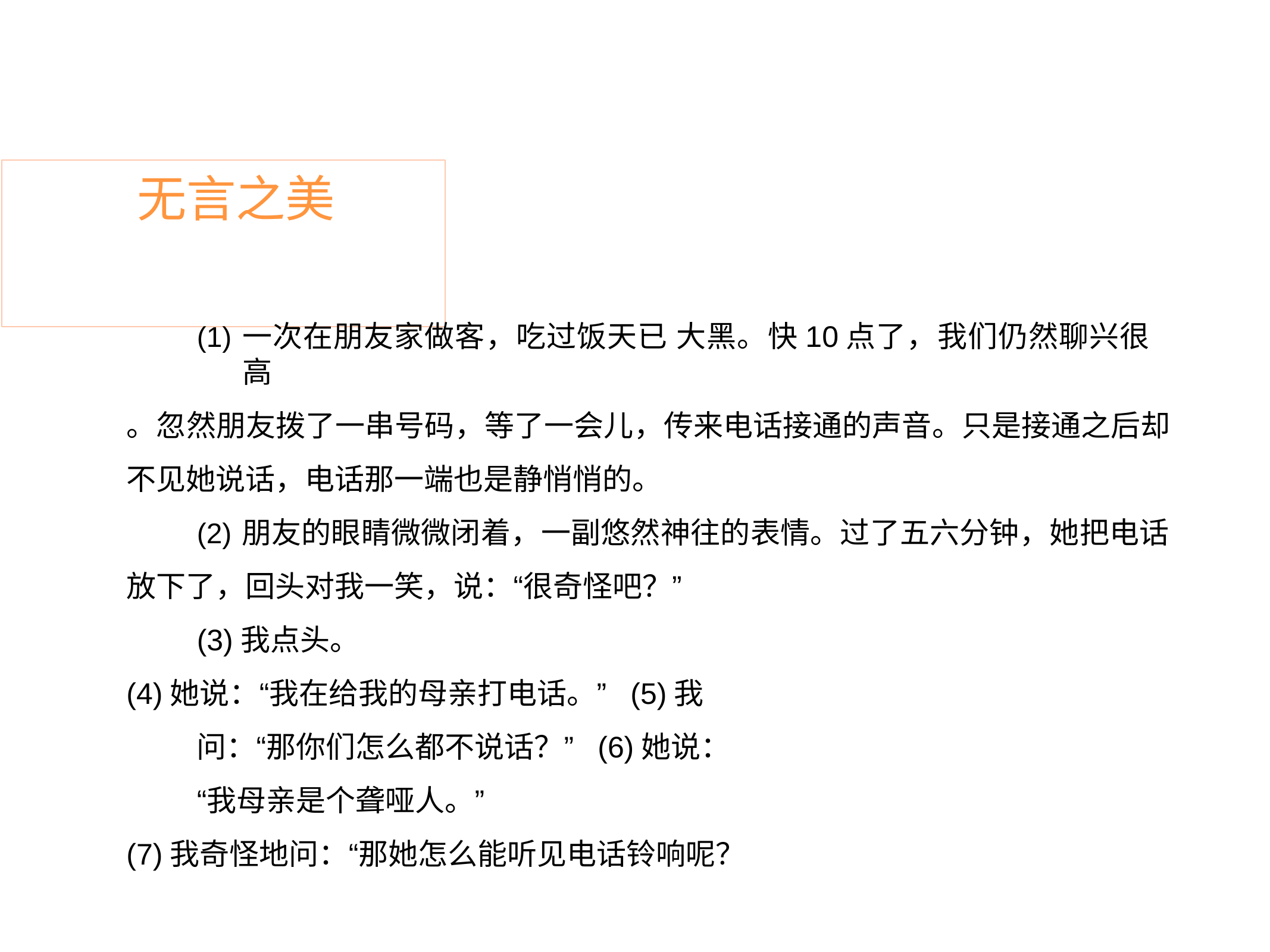

# 无言之美
一次在朋友家做客，吃过饭天已 大黑。快10点了，我们仍然聊兴很高
。忽然朋友拨了一串号码，等了一会儿，传来电话接通的声音。只是接通之后却 不见她说话，电话那一端也是静悄悄的。
朋友的眼睛微微闭着，一副悠然神往的表情。过了五六分钟，她把电话
放下了，回头对我一笑，说：“很奇怪吧？”  (3)我点头。
(4)她说：“我在给我的母亲打电话。”  (5)我问：“那你们怎么都不说话？”  (6)她说：“我母亲是个聋哑人。”
(7)我奇怪地问：“那她怎么能听见电话铃响呢？